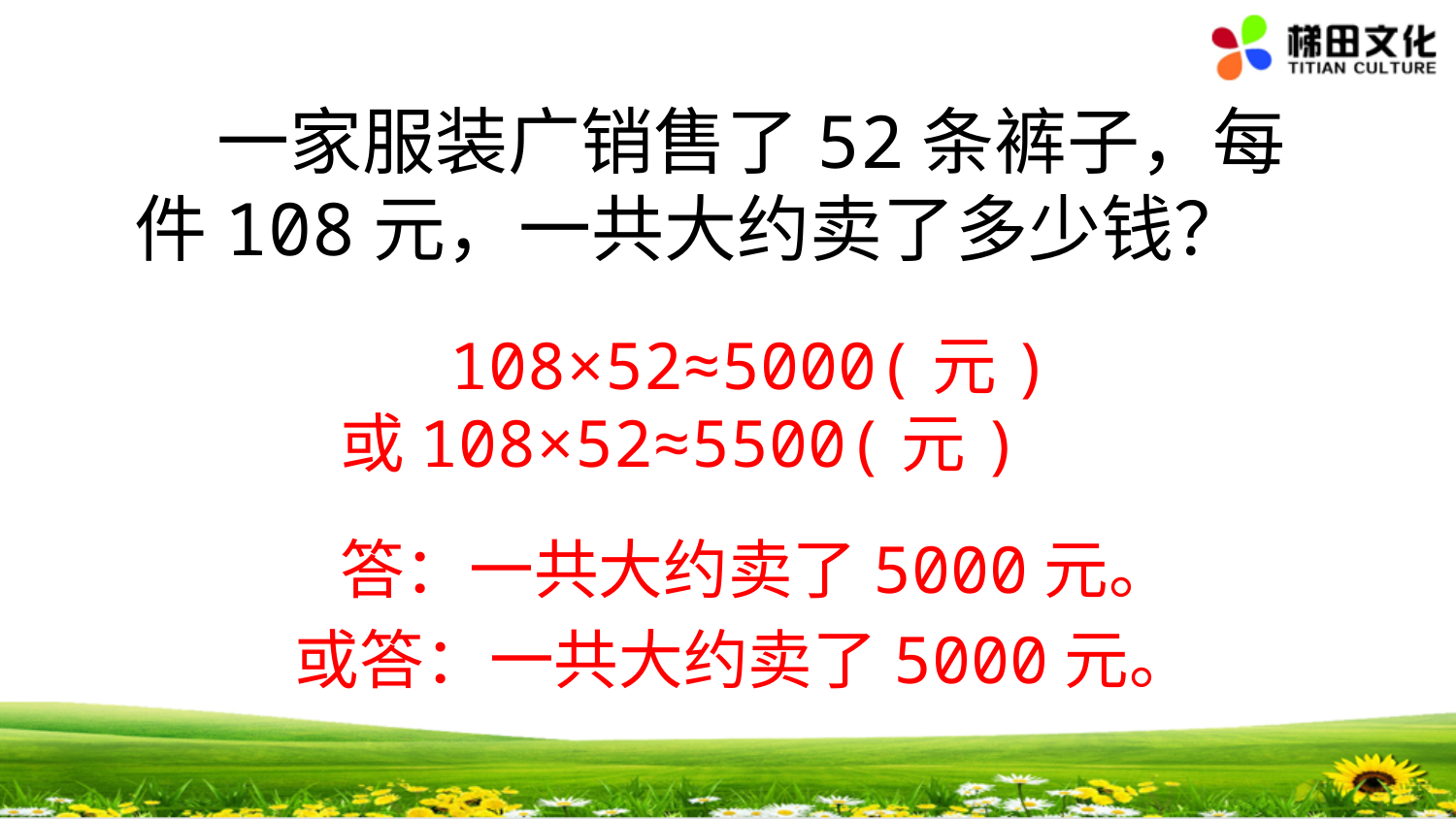

# 一家服装广销售了52条裤子，每件108元，一共大约卖了多少钱？
    108×52≈5000(元)
  或108×52≈5500(元)
  答：一共大约卖了5000元。
或答：一共大约卖了5000元。